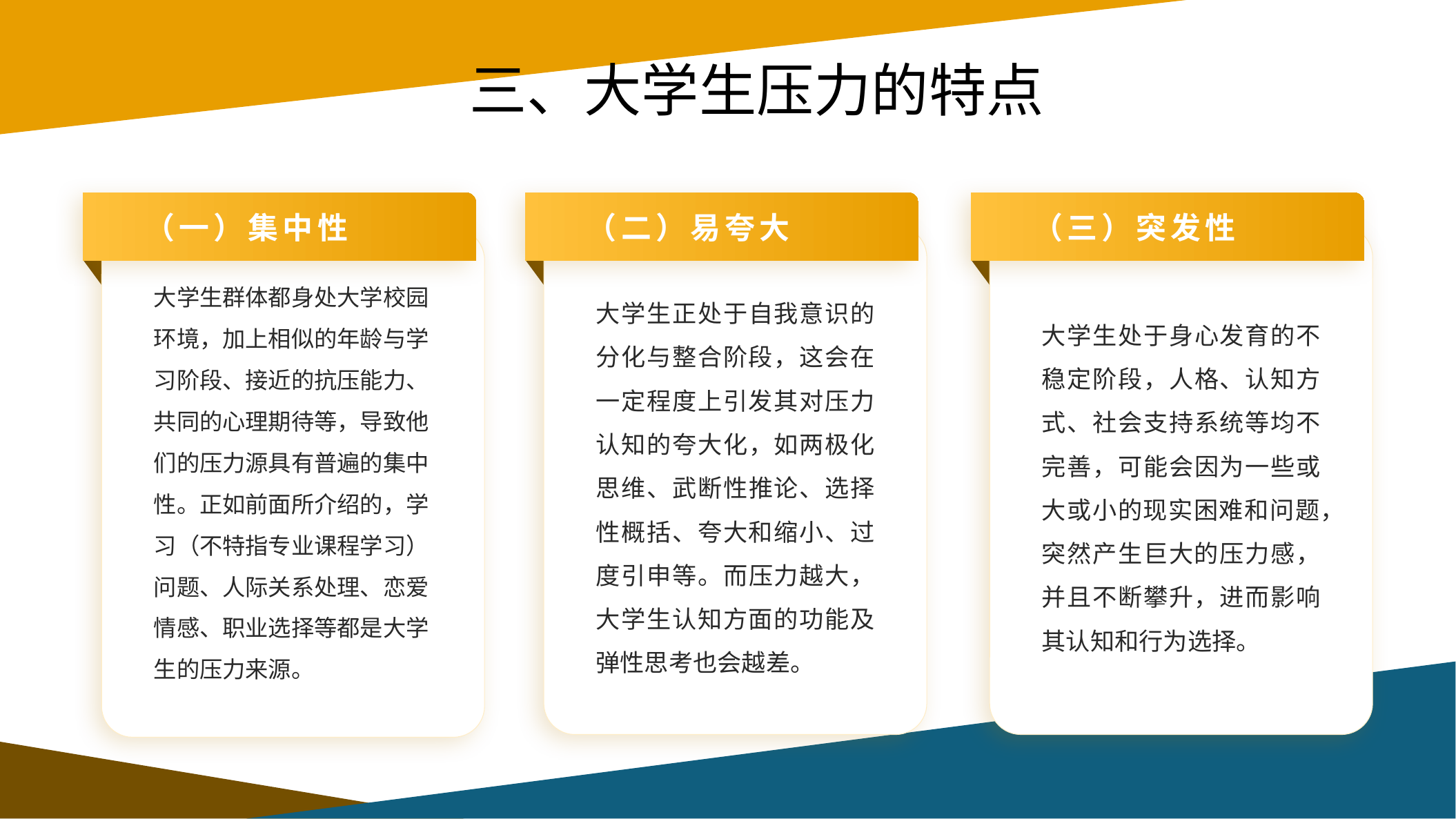

# 三、大学生压力的特点
（一）集中性
（二）易夸大
（三）突发性
大学生正处于自我意识的分化与整合阶段，这会在一定程度上引发其对压力认知的夸大化，如两极化思维、武断性推论、选择性概括、夸大和缩小、过度引申等。而压力越大，大学生认知方面的功能及弹性思考也会越差。
大学生处于身心发育的不稳定阶段，人格、认知方式、社会支持系统等均不完善，可能会因为一些或大或小的现实困难和问题，突然产生巨大的压力感，并且不断攀升，进而影响其认知和行为选择。

大学生群体都身处大学校园环境，加上相似的年龄与学习阶段、接近的抗压能力、共同的心理期待等，导致他们的压力源具有普遍的集中性。正如前面所介绍的，学习（不特指专业课程学习）问题、人际关系处理、恋爱情感、职业选择等都是大学生的压力来源。